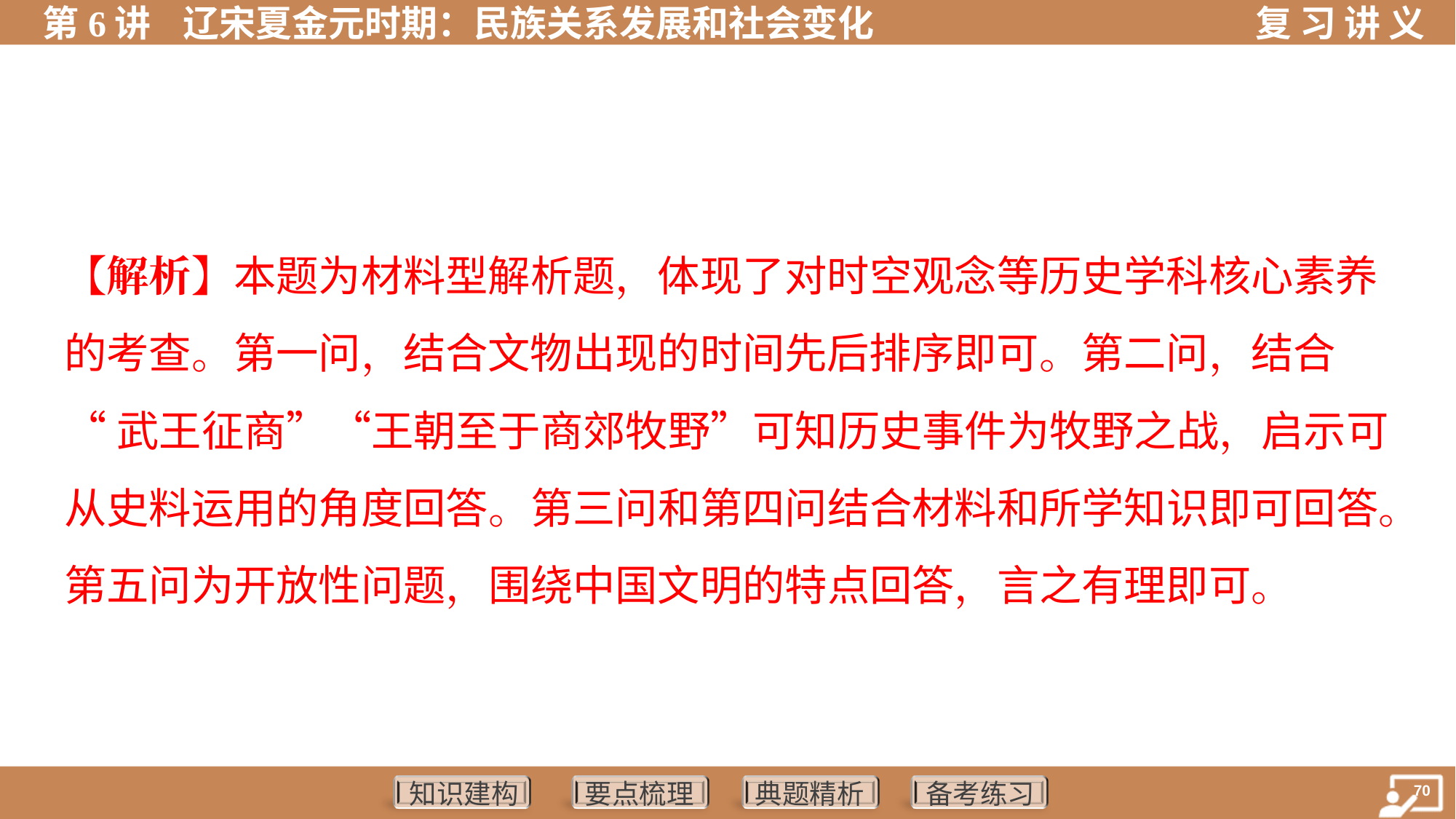

【解析】本题为材料型解析题，体现了对时空观念等历史学科核心素养
的考查。第一问，结合文物出现的时间先后排序即可。第二问，结合
“武王征商”“王朝至于商郊牧野”可知历史事件为牧野之战，启示可
从史料运用的角度回答。第三问和第四问结合材料和所学知识即可回答。
第五问为开放性问题，围绕中国文明的特点回答，言之有理即可。